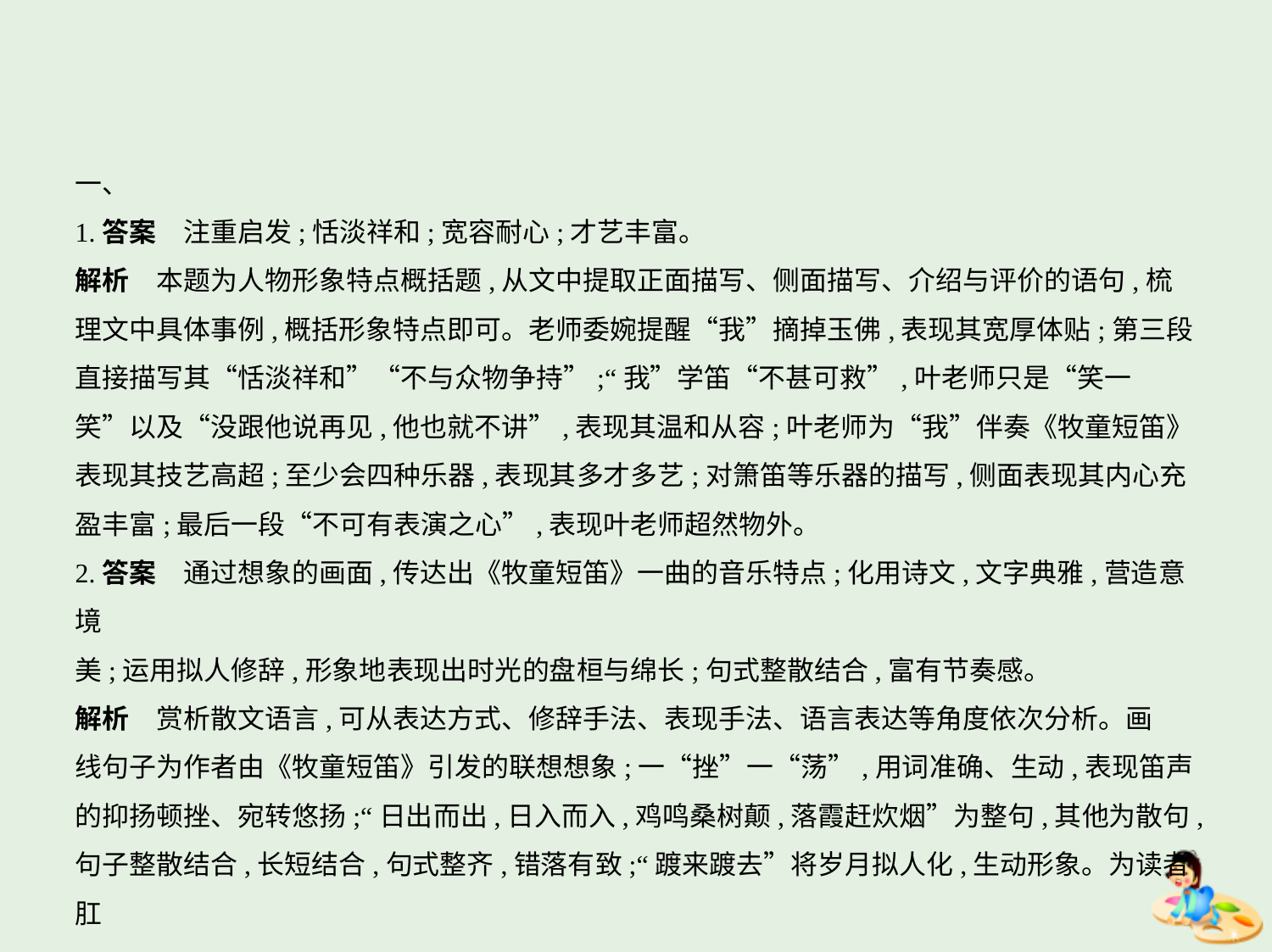

一、
1.答案　注重启发;恬淡祥和;宽容耐心;才艺丰富。
解析　本题为人物形象特点概括题,从文中提取正面描写、侧面描写、介绍与评价的语句,梳
理文中具体事例,概括形象特点即可。老师委婉提醒“我”摘掉玉佛,表现其宽厚体贴;第三段
直接描写其“恬淡祥和”“不与众物争持”;“我”学笛“不甚可救”,叶老师只是“笑一
笑”以及“没跟他说再见,他也就不讲”,表现其温和从容;叶老师为“我”伴奏《牧童短笛》
表现其技艺高超;至少会四种乐器,表现其多才多艺;对箫笛等乐器的描写,侧面表现其内心充
盈丰富;最后一段“不可有表演之心”,表现叶老师超然物外。
2.答案　通过想象的画面,传达出《牧童短笛》一曲的音乐特点;化用诗文,文字典雅,营造意境
美;运用拟人修辞,形象地表现出时光的盘桓与绵长;句式整散结合,富有节奏感。
解析　赏析散文语言,可从表达方式、修辞手法、表现手法、语言表达等角度依次分析。画
线句子为作者由《牧童短笛》引发的联想想象;一“挫”一“荡”,用词准确、生动,表现笛声
的抑扬顿挫、宛转悠扬;“日出而出,日入而入,鸡鸣桑树颠,落霞赶炊烟”为整句,其他为散句,
句子整散结合,长短结合,句式整齐,错落有致;“踱来踱去”将岁月拟人化,生动形象。为读者肛